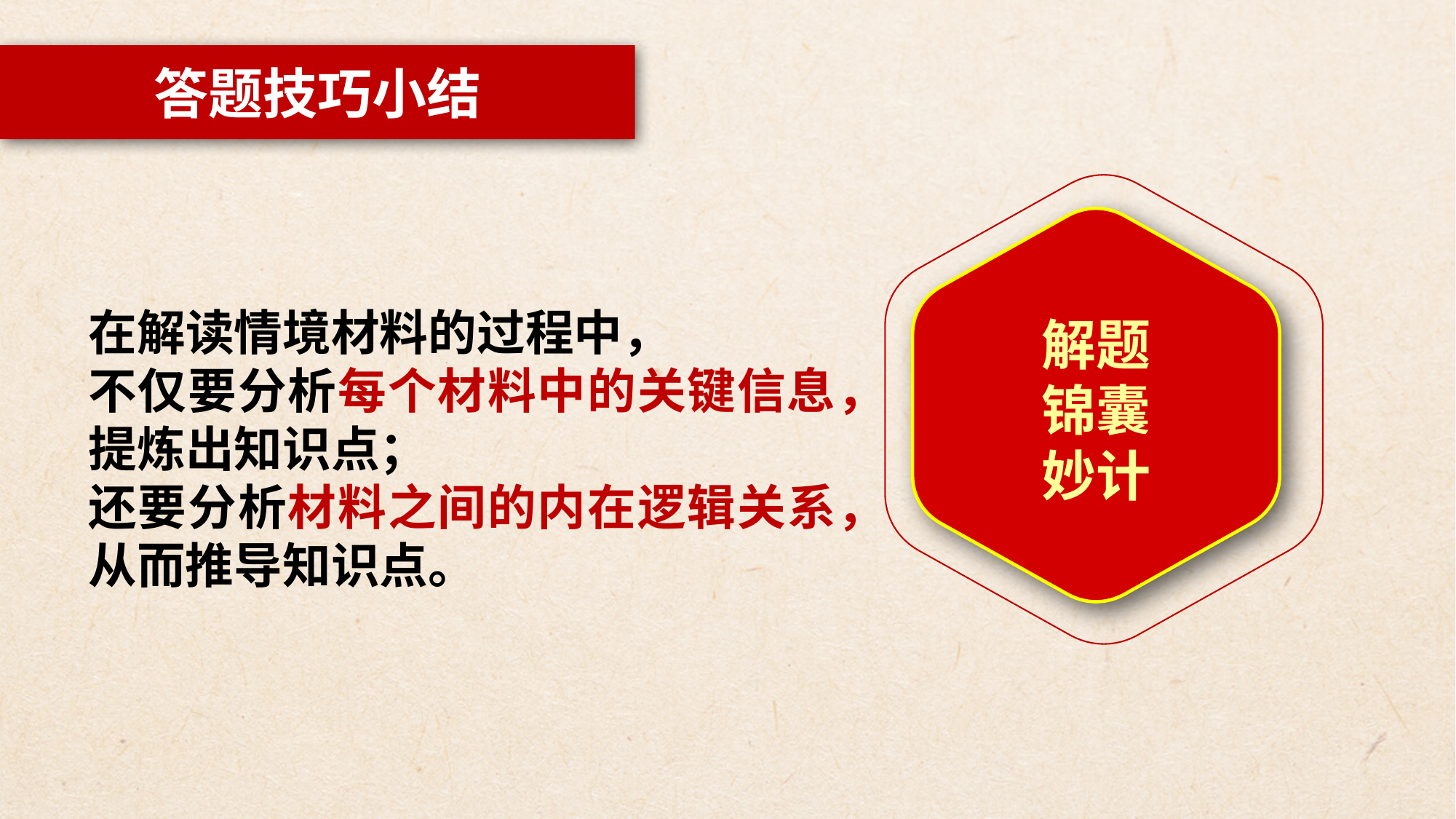

答题技巧小结

在解读情境材料的过程中，
不仅要分析每个材料中的关键信息，提炼出知识点；
还要分析材料之间的内在逻辑关系，从而推导知识点。
解题
锦囊
妙计